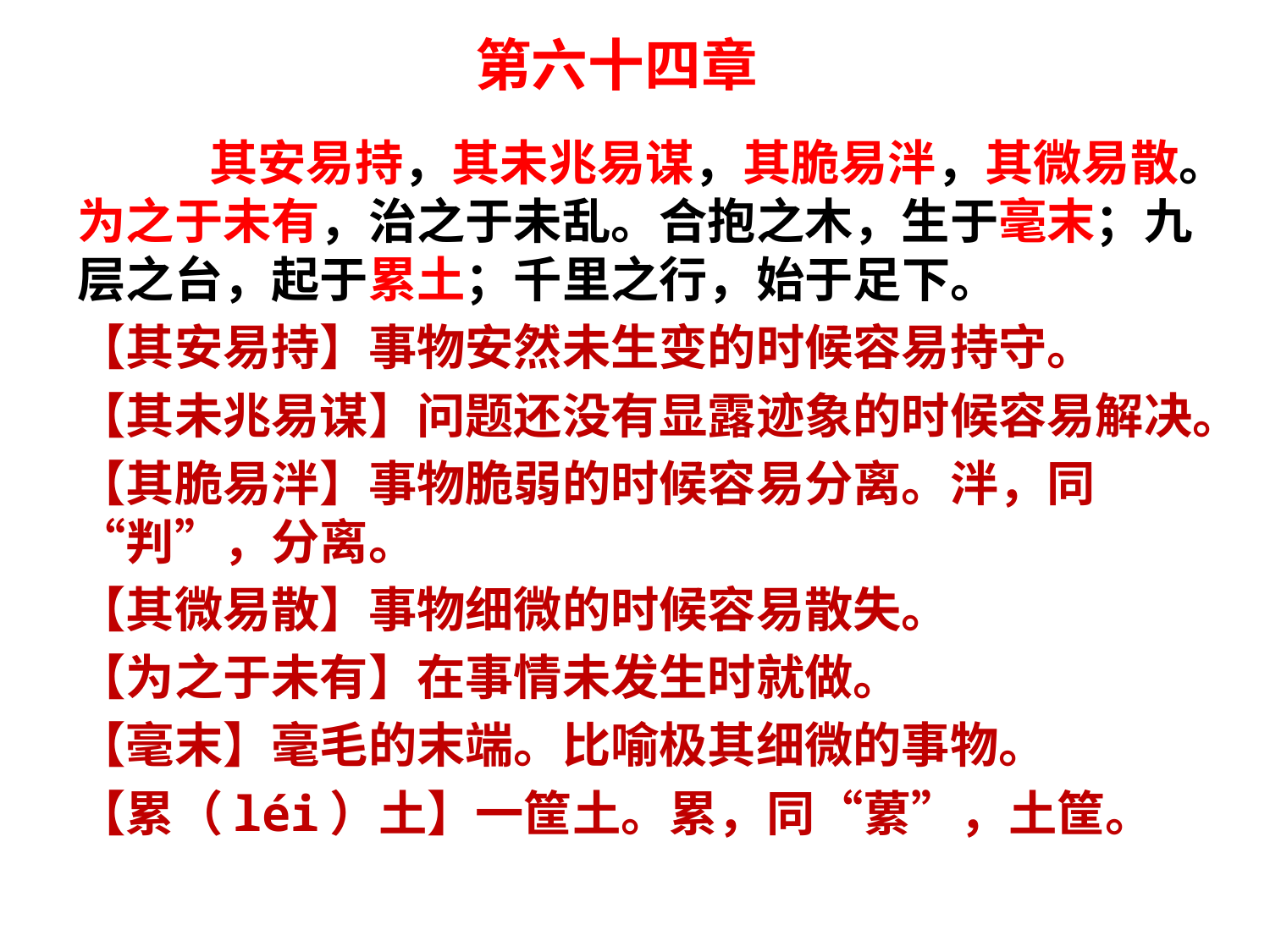

# 第六十四章
         其安易持，其未兆易谋，其脆易泮，其微易散。为之于未有，治之于未乱。合抱之木，生于毫末；九层之台，起于累土；千里之行，始于足下。
【其安易持】事物安然未生变的时候容易持守。
【其未兆易谋】问题还没有显露迹象的时候容易解决。
【其脆易泮】事物脆弱的时候容易分离。泮，同“判”，分离。
【其微易散】事物细微的时候容易散失。
【为之于未有】在事情未发生时就做。
【毫末】毫毛的末端。比喻极其细微的事物。
【累（léi）土】一筐土。累，同“蔂”，土筐。